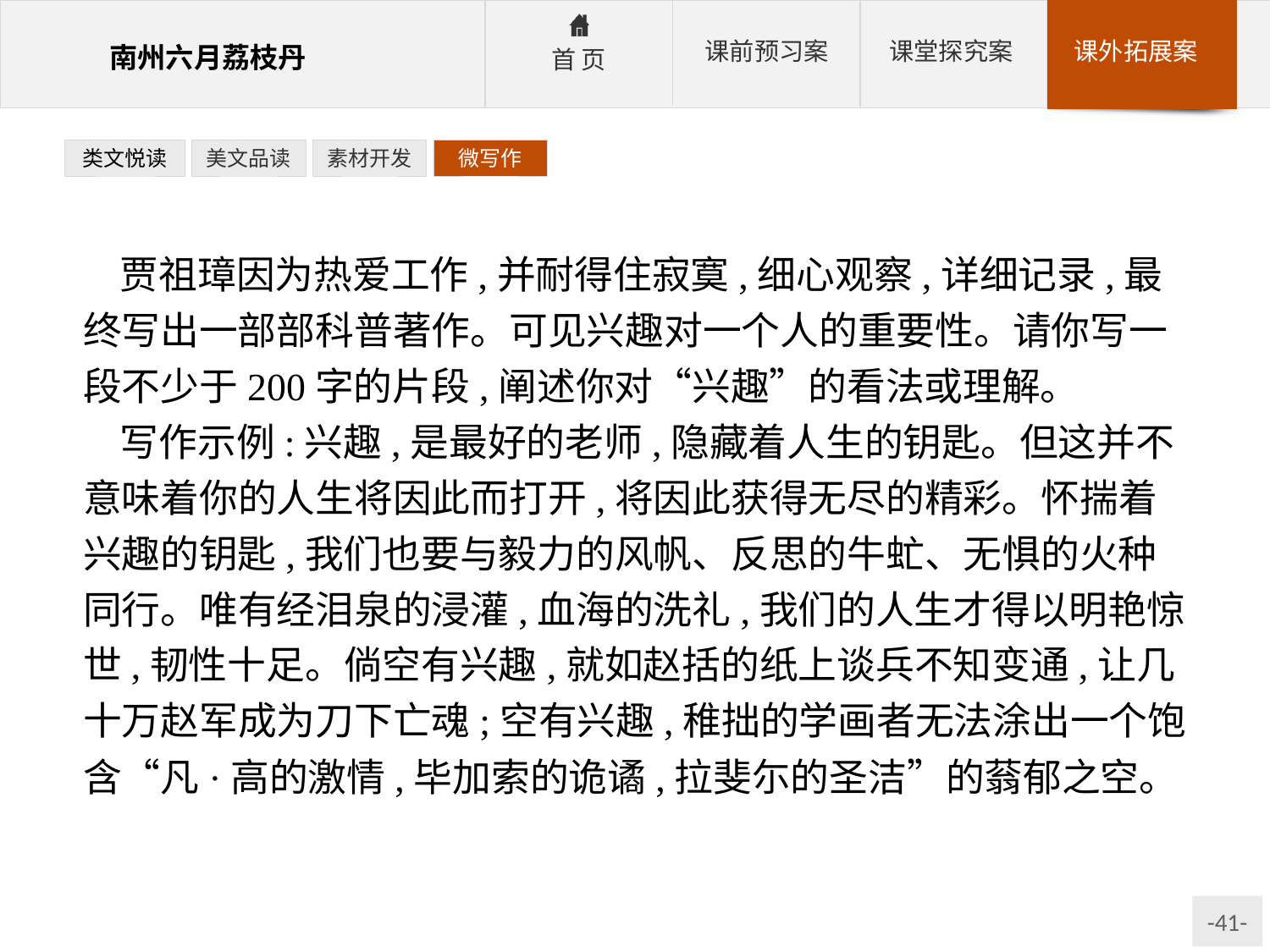

类文悦读
美文品读
素材开发
微写作
贾祖璋因为热爱工作,并耐得住寂寞,细心观察,详细记录,最终写出一部部科普著作。可见兴趣对一个人的重要性。请你写一段不少于200字的片段,阐述你对“兴趣”的看法或理解。
写作示例:兴趣,是最好的老师,隐藏着人生的钥匙。但这并不意味着你的人生将因此而打开,将因此获得无尽的精彩。怀揣着兴趣的钥匙,我们也要与毅力的风帆、反思的牛虻、无惧的火种同行。唯有经泪泉的浸灌,血海的洗礼,我们的人生才得以明艳惊世,韧性十足。倘空有兴趣,就如赵括的纸上谈兵不知变通,让几十万赵军成为刀下亡魂;空有兴趣,稚拙的学画者无法涂出一个饱含“凡·高的激情,毕加索的诡谲,拉斐尓的圣洁”的蓊郁之空。